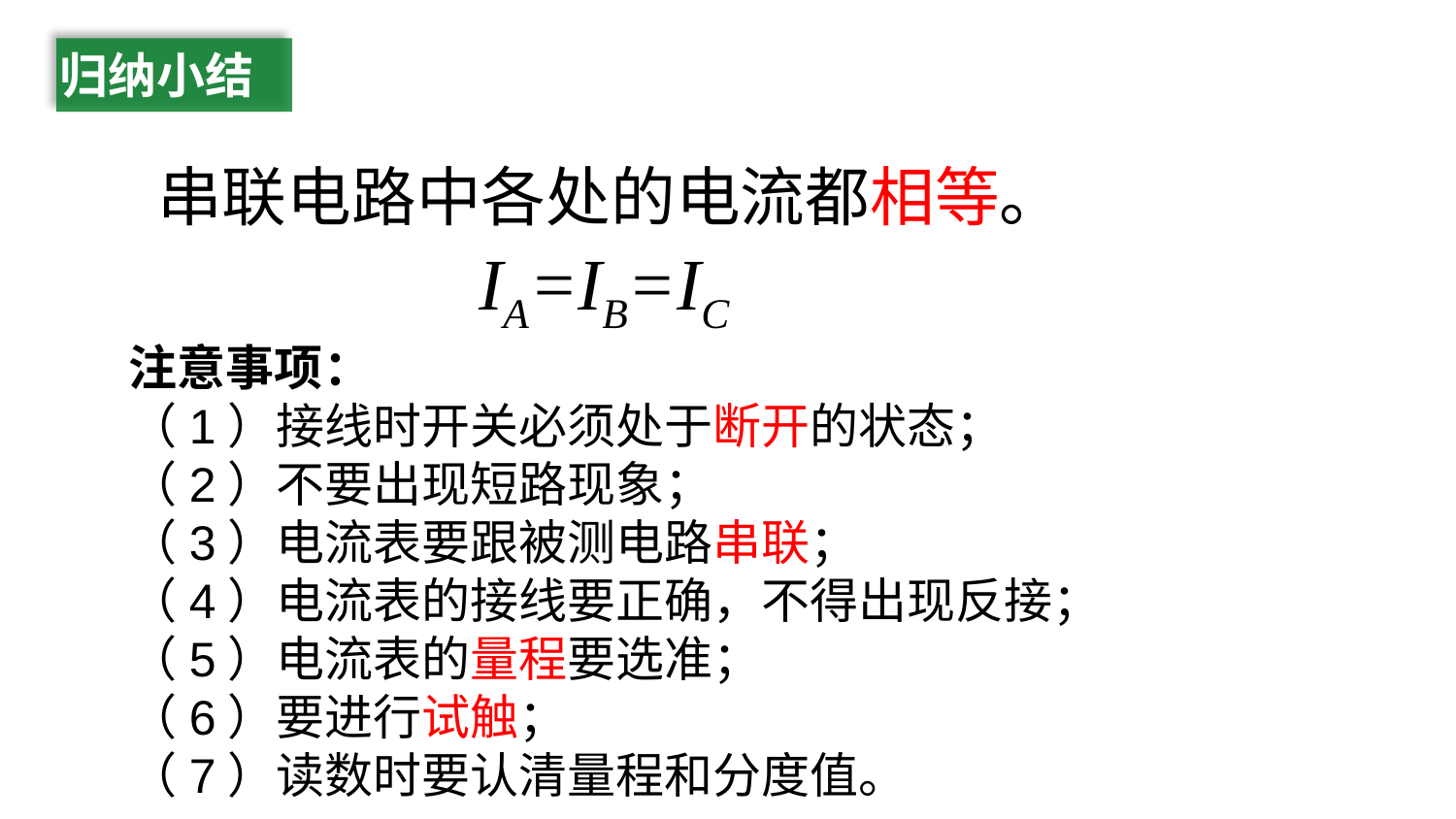

归纳小结

串联电路中各处的电流都相等。
IA=IB=IC
注意事项：
（1）接线时开关必须处于断开的状态；
（2）不要出现短路现象；
（3）电流表要跟被测电路串联；
（4）电流表的接线要正确，不得出现反接；
（5）电流表的量程要选准；
（6）要进行试触；
（7）读数时要认清量程和分度值。